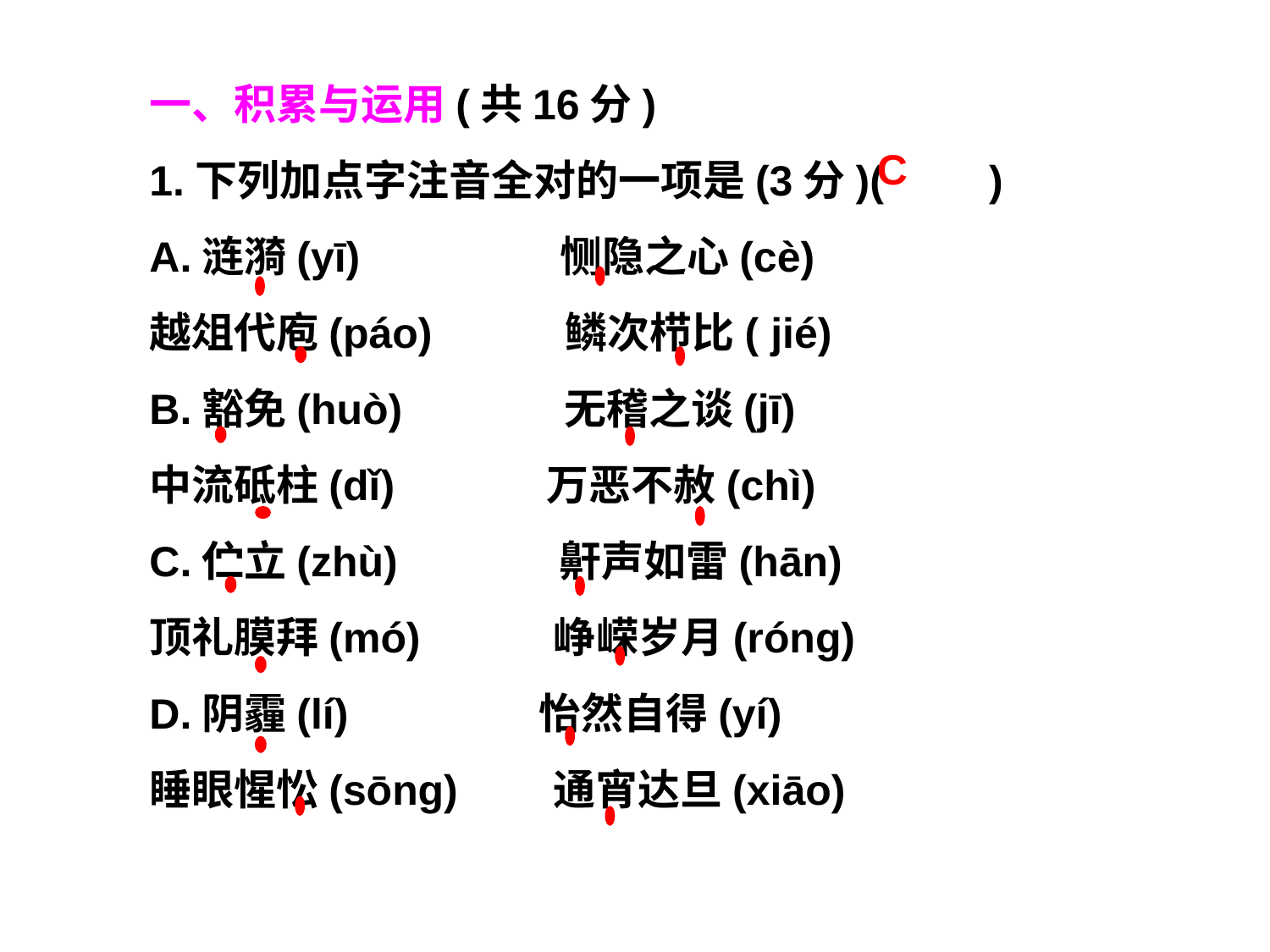

一、积累与运用(共16分)
1.下列加点字注音全对的一项是(3分)(　　)
A.涟漪(yī)　　           恻隐之心(cè)
越俎代庖(páo)　　    鳞次栉比( jié)
B.豁免(huò)　　       无稽之谈(jī)
中流砥柱(dǐ)　　      万恶不赦(chì)
C.伫立(zhù)　　       鼾声如雷(hān)
顶礼膜拜(mó)　　    峥嵘岁月(róng)
D.阴霾(lí)　　          怡然自得(yí)
睡眼惺忪(sōng)　　通宵达旦(xiāo)
C